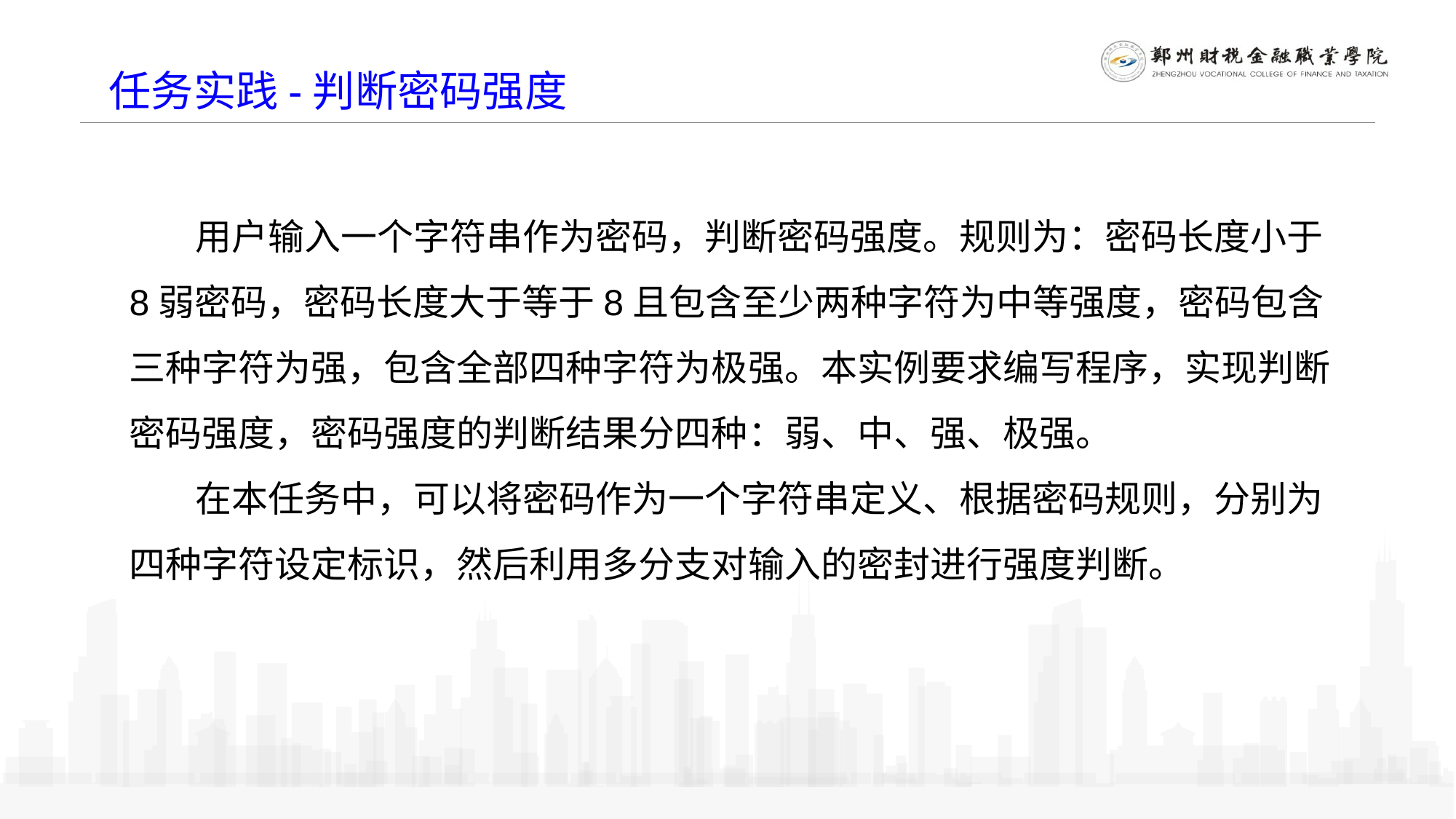

任务实践-判断密码强度
       用户输入一个字符串作为密码，判断密码强度。规则为：密码长度小于8弱密码，密码长度大于等于8且包含至少两种字符为中等强度，密码包含三种字符为强，包含全部四种字符为极强。本实例要求编写程序，实现判断密码强度，密码强度的判断结果分四种：弱、中、强、极强。
       在本任务中，可以将密码作为一个字符串定义、根据密码规则，分别为四种字符设定标识，然后利用多分支对输入的密封进行强度判断。